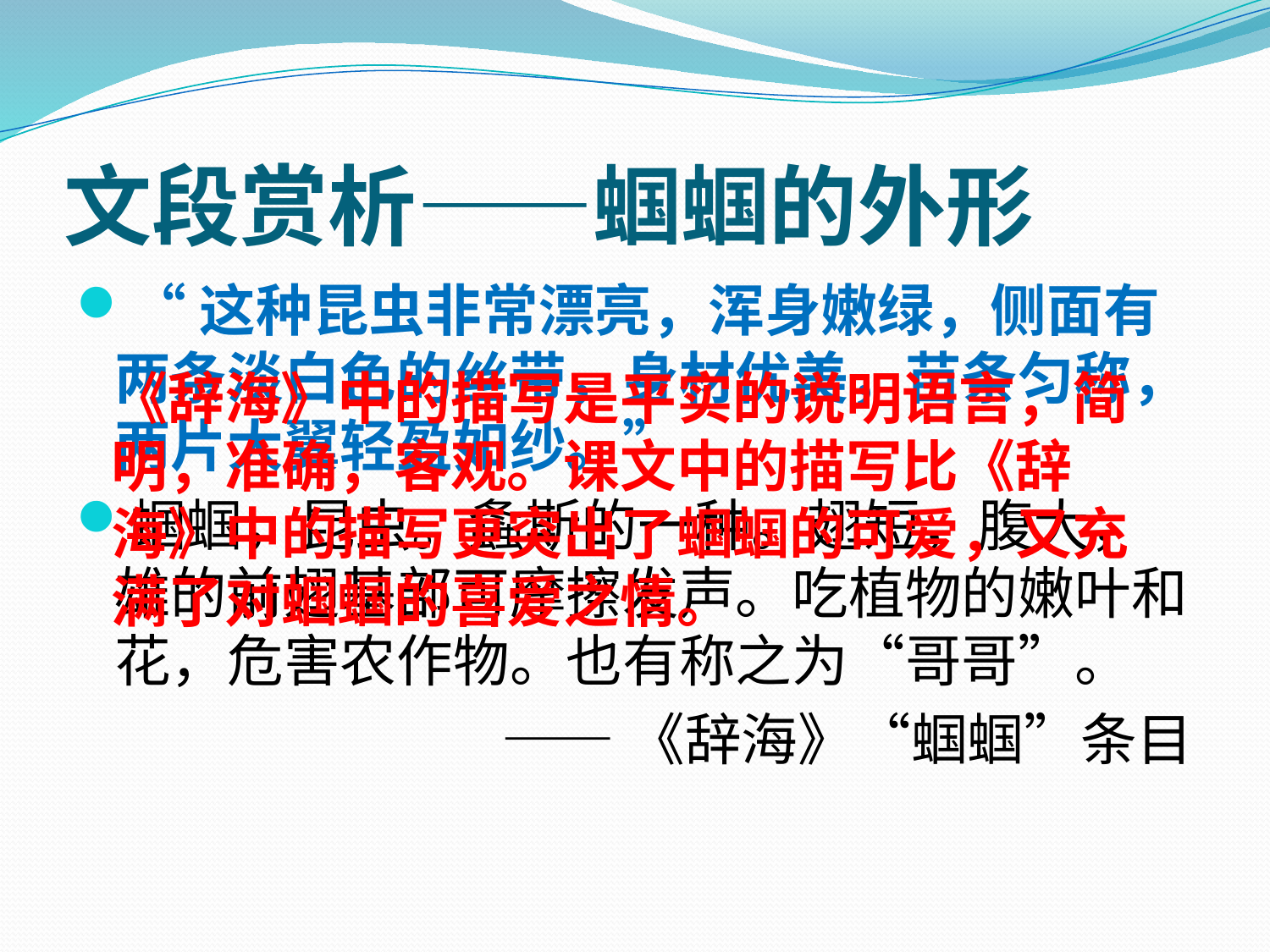

# 文段赏析——蝈蝈的外形
“这种昆虫非常漂亮，浑身嫩绿，侧面有两条淡白色的丝带，身材优美，苗条匀称，两片大翼轻盈如纱。”
蝈蝈，昆虫。螽斯的一种。翅短，腹大，雄的前翅基部可摩擦发声。吃植物的嫩叶和花，危害农作物。也有称之为“哥哥”。
——《辞海》“蝈蝈”条目

《辞海》中的描写是平实的说明语言，简明，准确，客观。课文中的描写比《辞海》中的描写更突出了蝈蝈的可爱，又充满了对蝈蝈的喜爱之情。